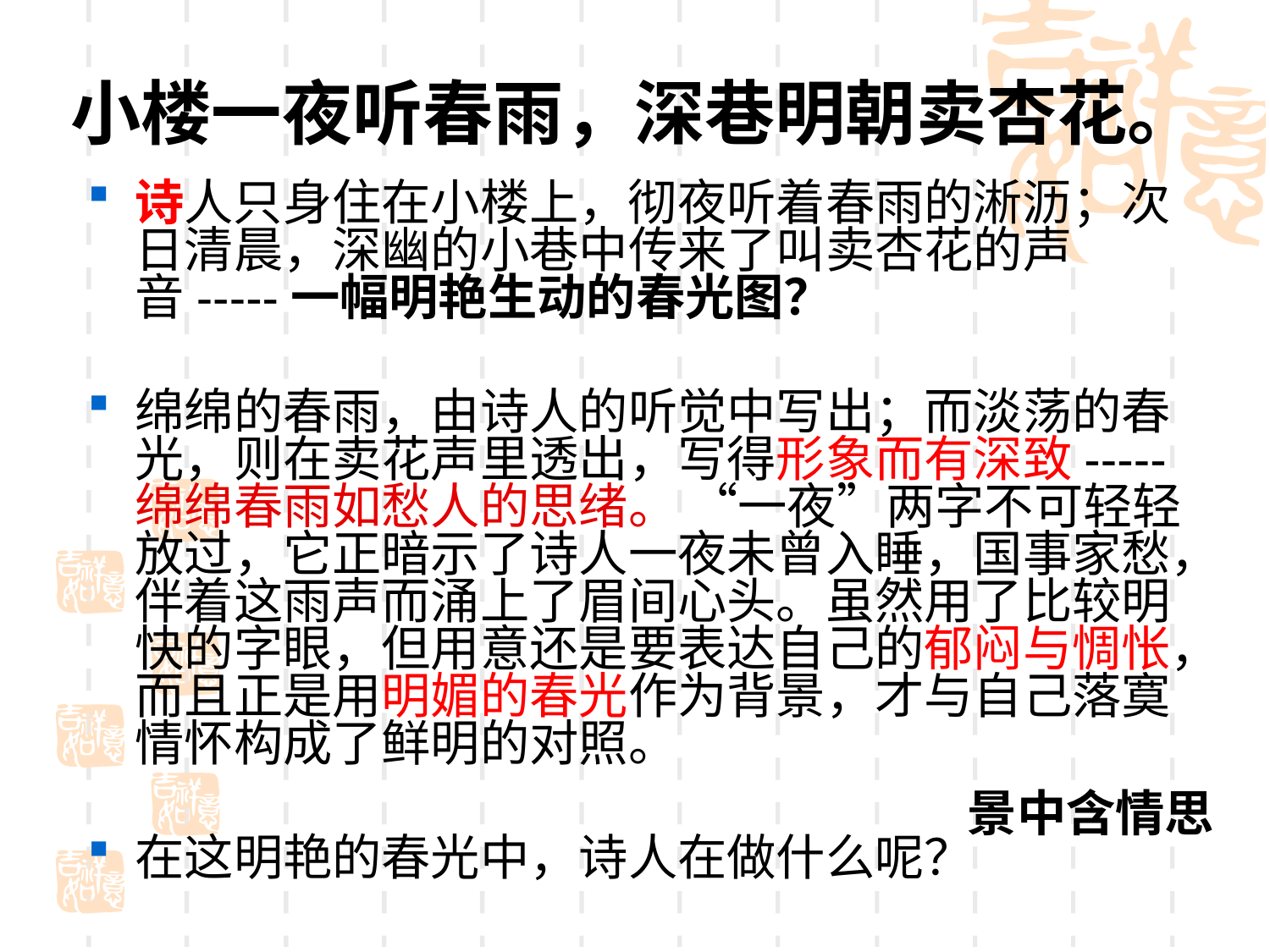

# 小楼一夜听春雨，深巷明朝卖杏花。
诗人只身住在小楼上，彻夜听着春雨的淅沥；次日清晨，深幽的小巷中传来了叫卖杏花的声音-----一幅明艳生动的春光图？

绵绵的春雨，由诗人的听觉中写出；而淡荡的春光，则在卖花声里透出，写得形象而有深致-----绵绵春雨如愁人的思绪。 “一夜”两字不可轻轻放过，它正暗示了诗人一夜未曾入睡，国事家愁，伴着这雨声而涌上了眉间心头。虽然用了比较明快的字眼，但用意还是要表达自己的郁闷与惆怅，而且正是用明媚的春光作为背景，才与自己落寞情怀构成了鲜明的对照。

在这明艳的春光中，诗人在做什么呢？
景中含情思